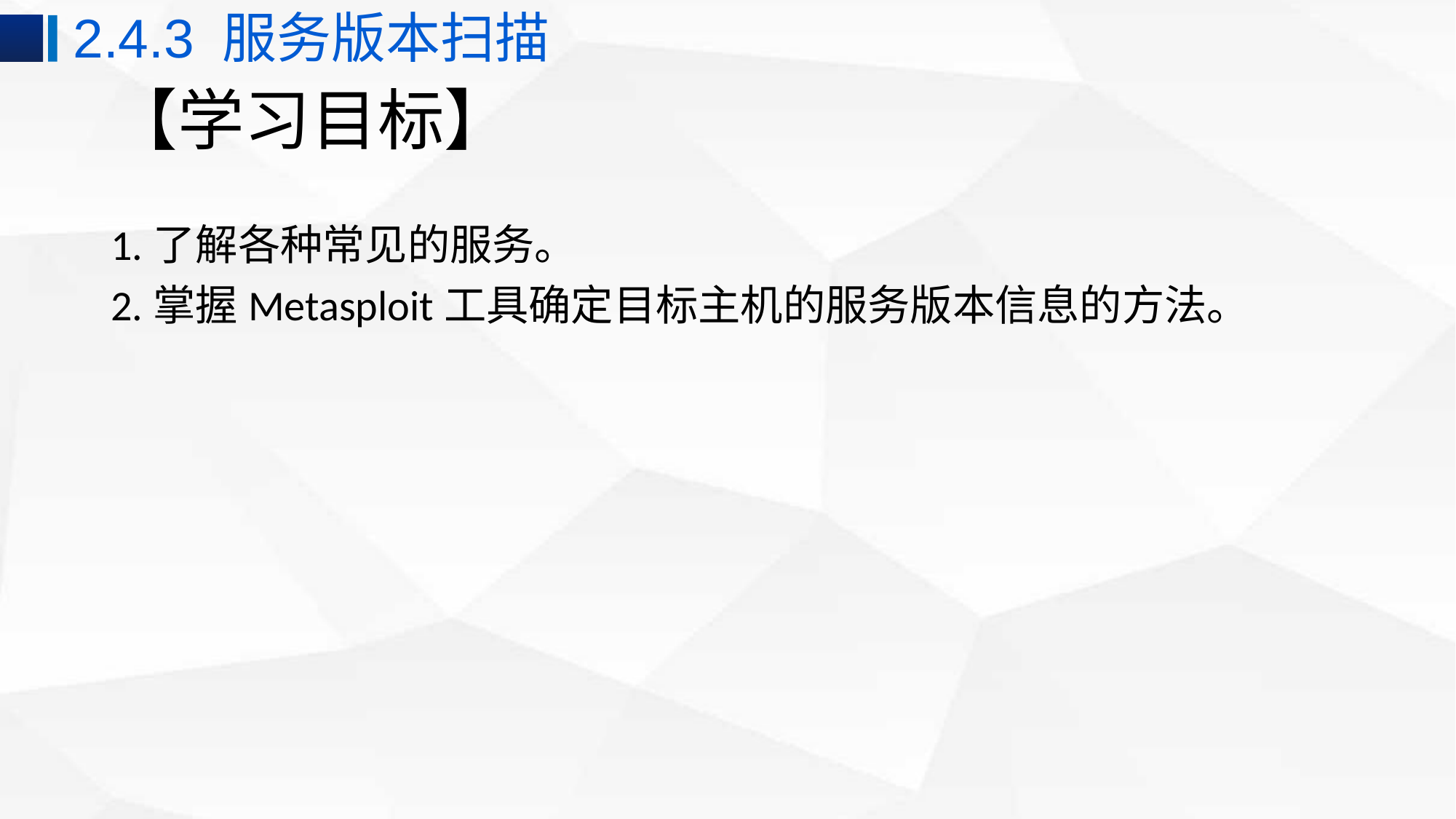

2.4.3 服务版本扫描

# 【学习目标】
1.了解各种常见的服务。
2.掌握Metasploit工具确定目标主机的服务版本信息的方法。